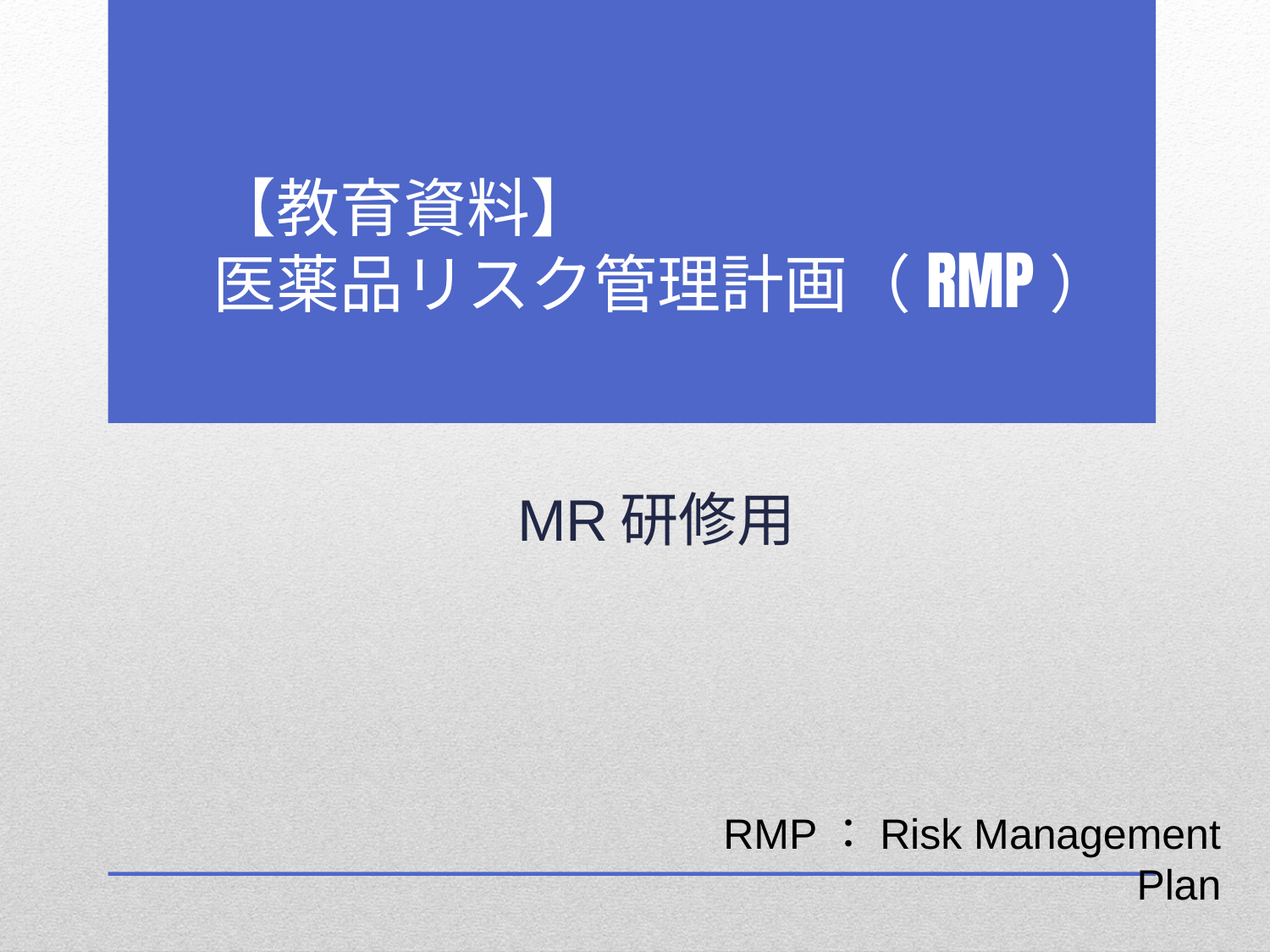

# 【教育資料】 医薬品リスク管理計画（RMP）
MR研修用
RMP：Risk Management Plan